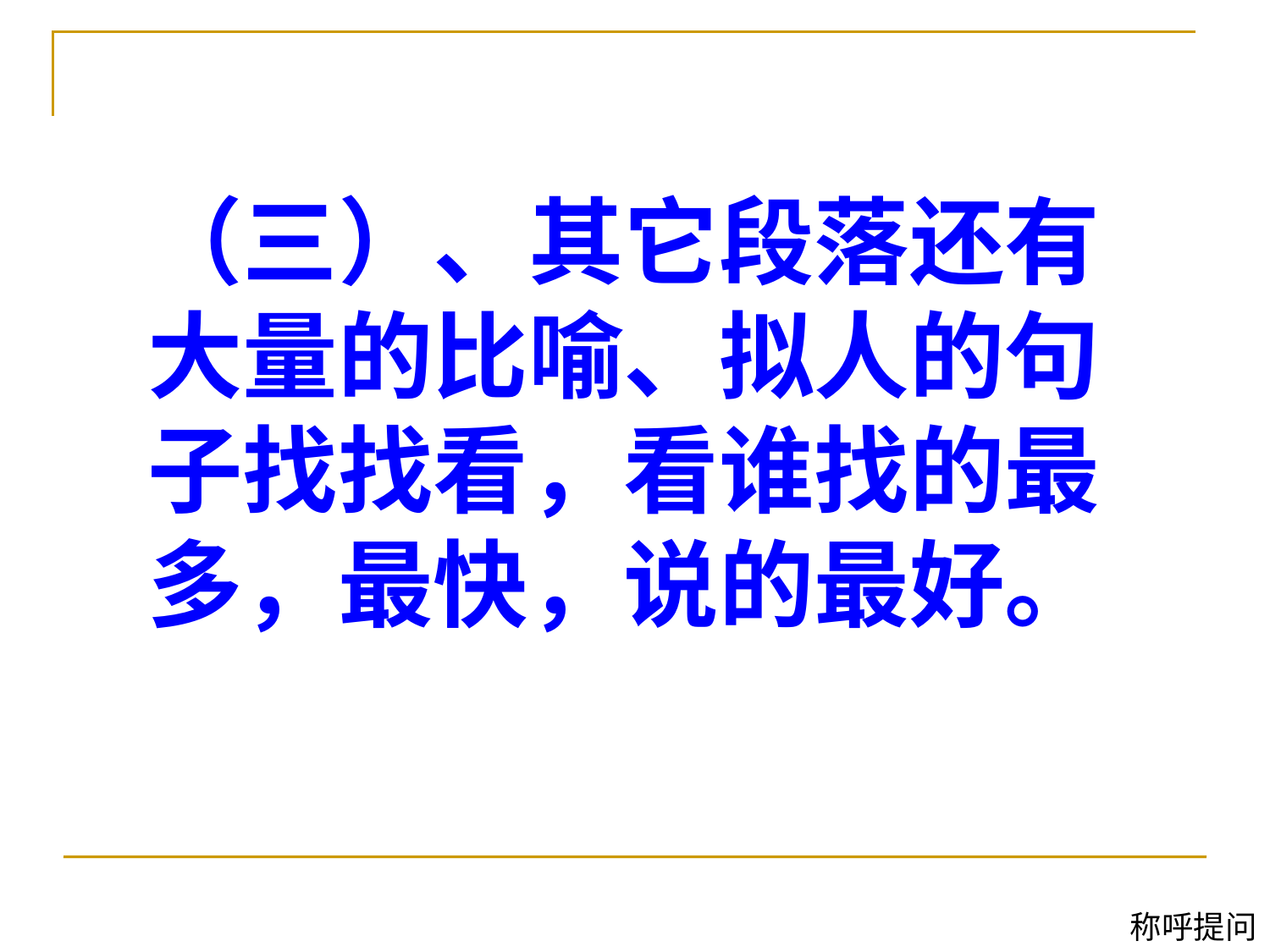

（三）、其它段落还有大量的比喻、拟人的句子找找看，看谁找的最多，最快，说的最好。
称呼提问